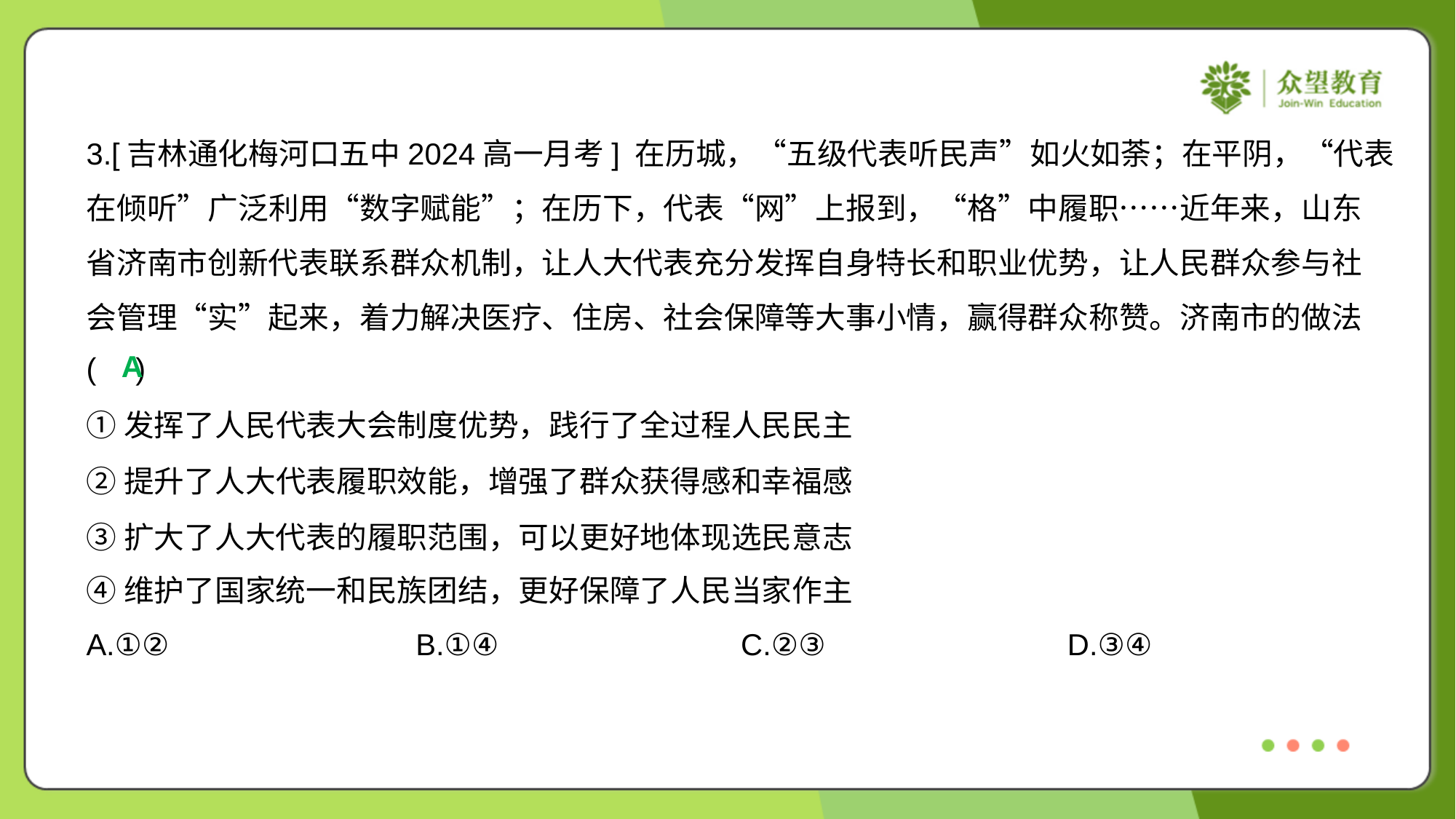

3.[吉林通化梅河口五中2024高一月考] 在历城，“五级代表听民声”如火如荼；在平阴，“代表
在倾听”广泛利用“数字赋能”；在历下，代表“网”上报到，“格”中履职……近年来，山东
省济南市创新代表联系群众机制，让人大代表充分发挥自身特长和职业优势，让人民群众参与社
会管理“实”起来，着力解决医疗、住房、社会保障等大事小情，赢得群众称赞。济南市的做法
(     )
A
①发挥了人民代表大会制度优势，践行了全过程人民民主
②提升了人大代表履职效能，增强了群众获得感和幸福感
③扩大了人大代表的履职范围，可以更好地体现选民意志
④维护了国家统一和民族团结，更好保障了人民当家作主
A.①②	B.①④	C.②③	D.③④